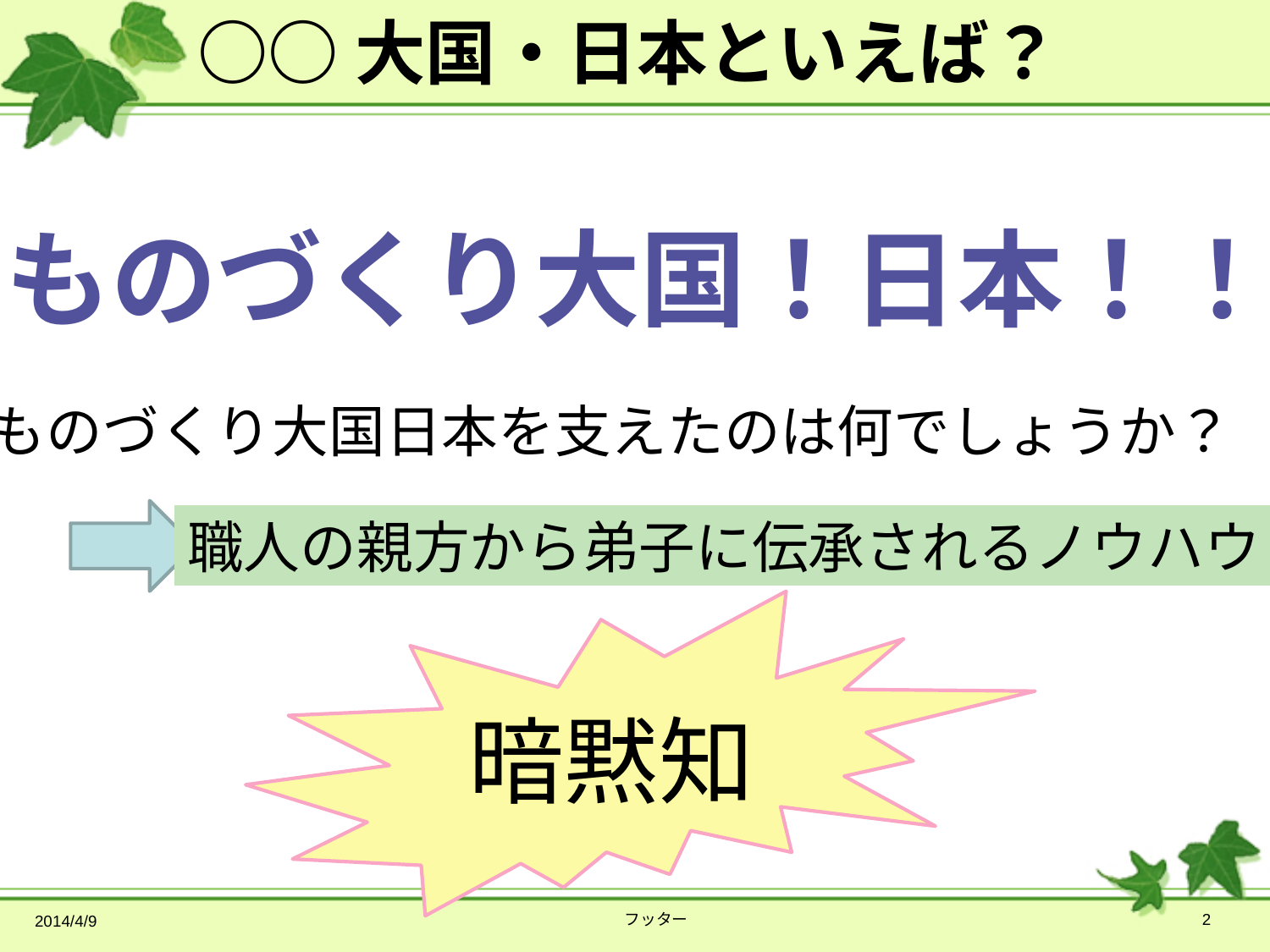

# ○○大国・日本といえば？
ものづくり大国！日本！！
ものづくり大国日本を支えたのは何でしょうか？

職人の親方から弟子に伝承されるノウハウ
暗黙知
2014/4/9
フッター
2